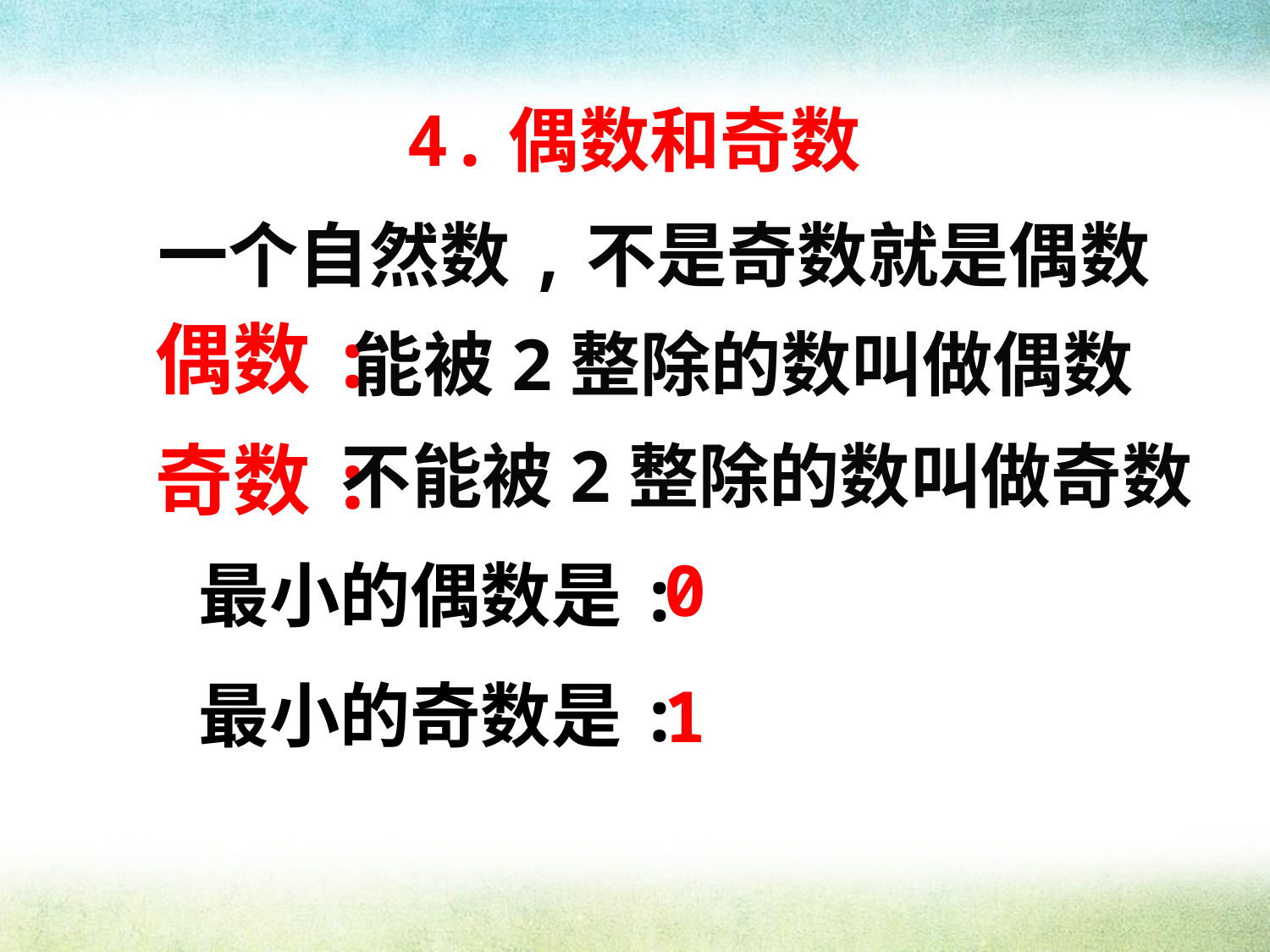

4.偶数和奇数
一个自然数,不是奇数就是偶数
偶数:
能被2整除的数叫做偶数
奇数:
不能被2整除的数叫做奇数
0
最小的偶数是:
最小的奇数是:
1